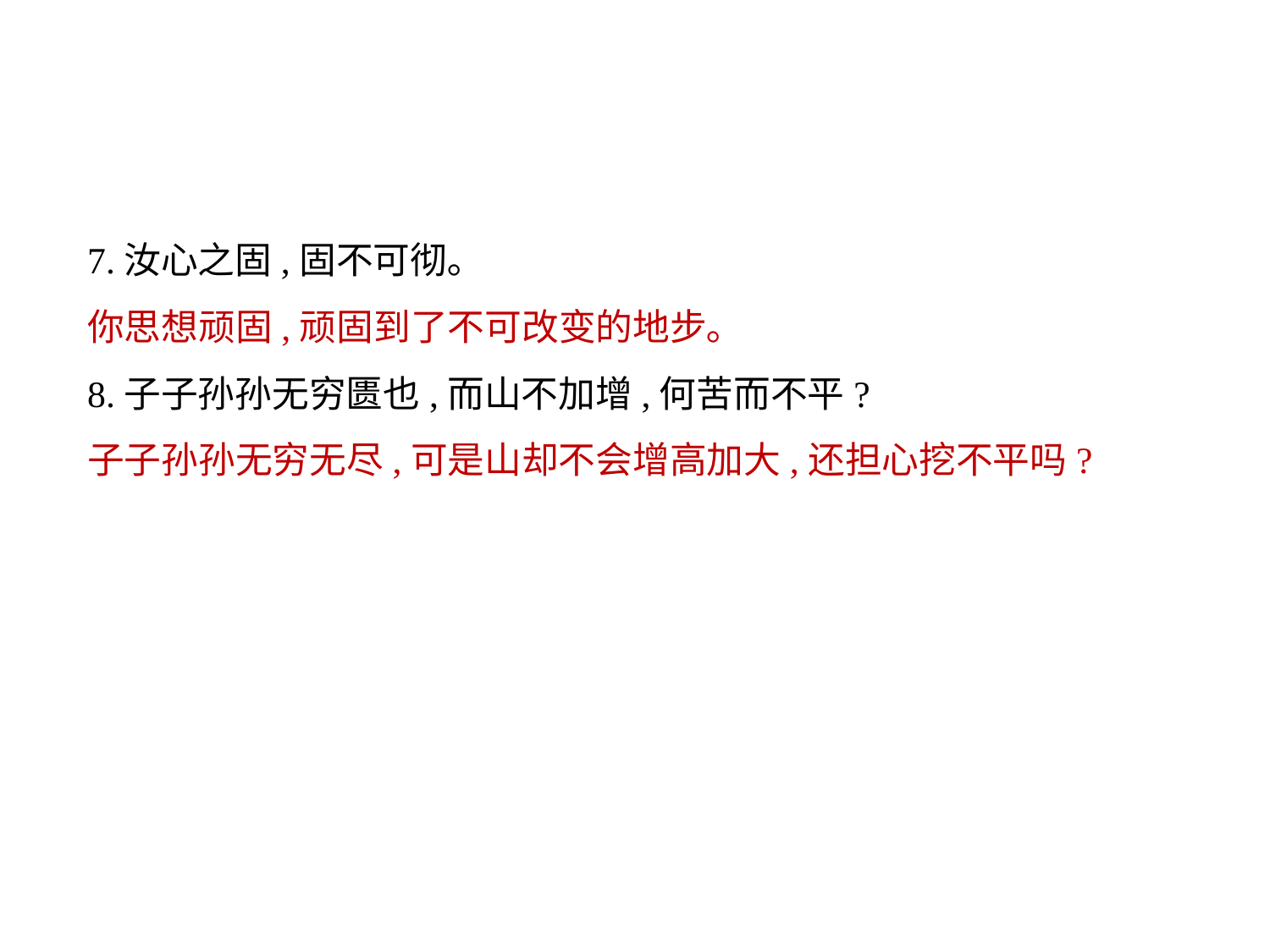

7.汝心之固,固不可彻｡
你思想顽固,顽固到了不可改变的地步｡
8.子子孙孙无穷匮也,而山不加增,何苦而不平?
子子孙孙无穷无尽,可是山却不会增高加大,还担心挖不平吗?